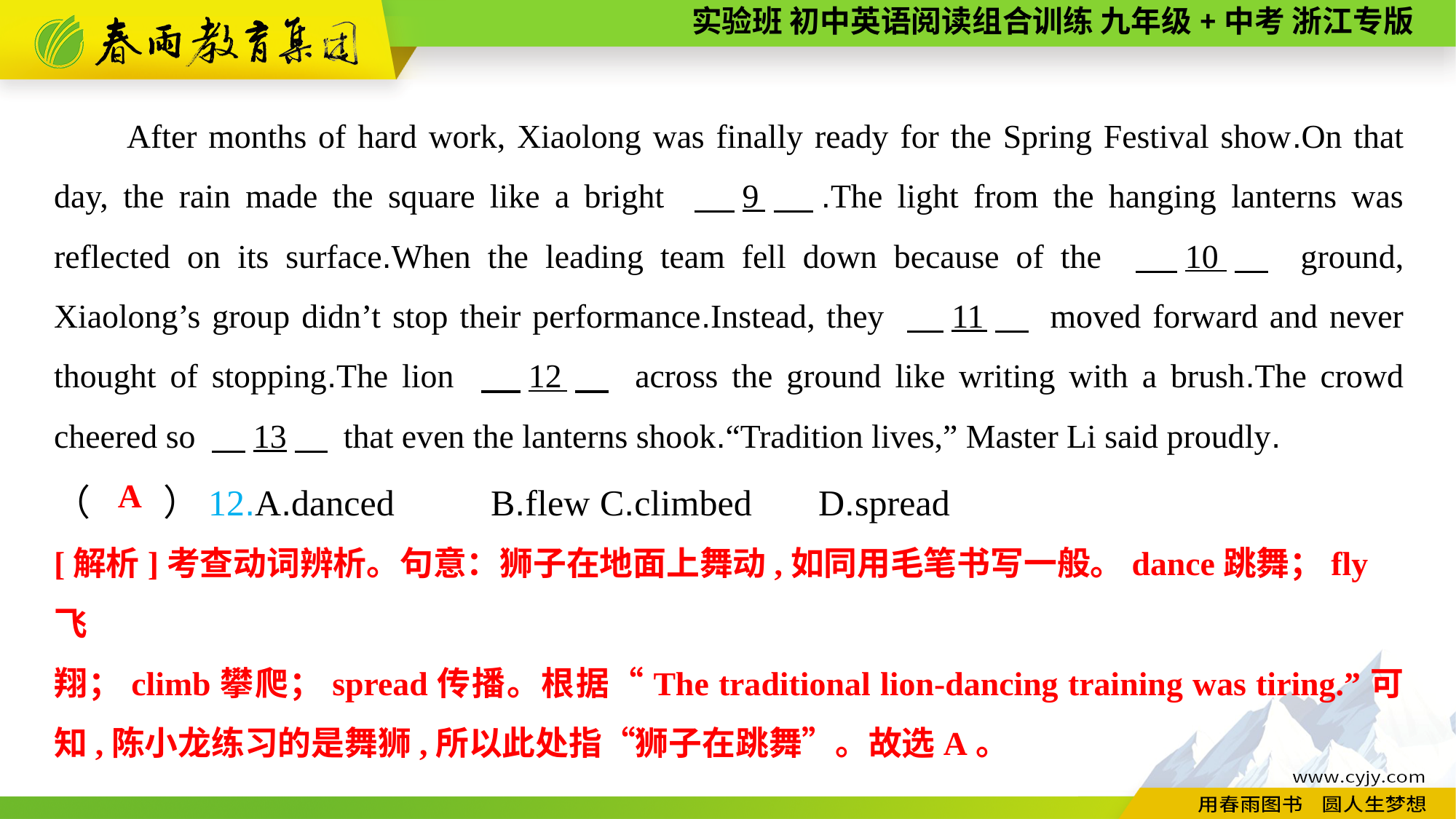

After months of hard work, Xiaolong was finally ready for the Spring Festival show.On that day, the rain made the square like a bright 　9　.The light from the hanging lanterns was reflected on its surface.When the leading team fell down because of the 　10　 ground, Xiaolong’s group didn’t stop their performance.Instead, they 　11　 moved forward and never thought of stopping.The lion 　12　 across the ground like writing with a brush.The crowd cheered so 　13　 that even the lanterns shook.“Tradition lives,” Master Li said proudly.
（　　）12.A.danced	B.flew	C.climbed	D.spread
A
[解析]考查动词辨析。句意：狮子在地面上舞动,如同用毛笔书写一般。dance跳舞；fly飞
翔；climb攀爬；spread传播。根据“The traditional lion-dancing training was tiring.”可知,陈小龙练习的是舞狮,所以此处指“狮子在跳舞”。故选A。